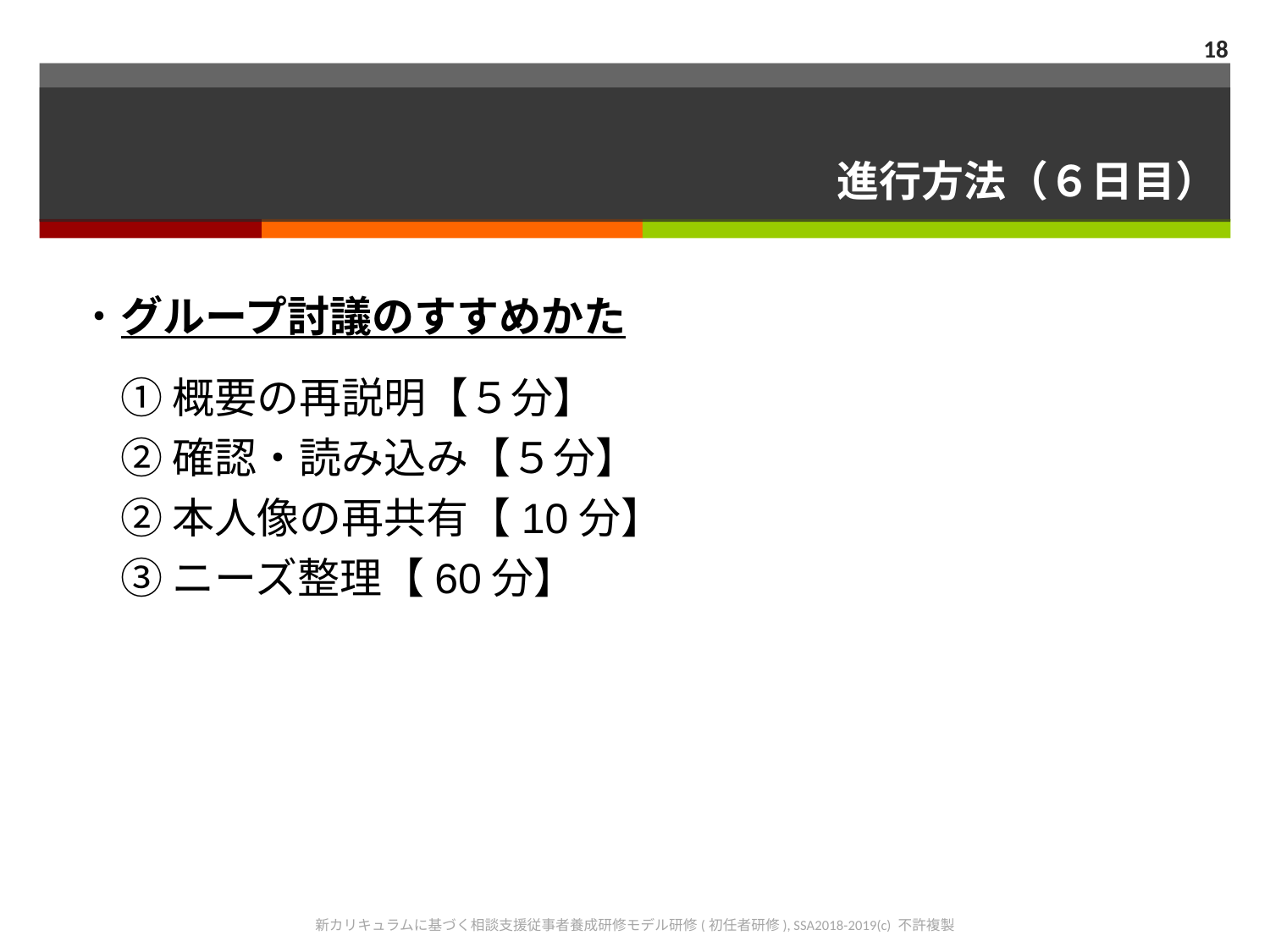

18
# 進行方法（６日目）
・グループ討議のすすめかた

　① 概要の再説明【５分】
　② 確認・読み込み【５分】
　② 本人像の再共有【10分】
　③ ニーズ整理【60分】
新カリキュラムに基づく相談支援従事者養成研修モデル研修(初任者研修), SSA2018-2019(c) 不許複製